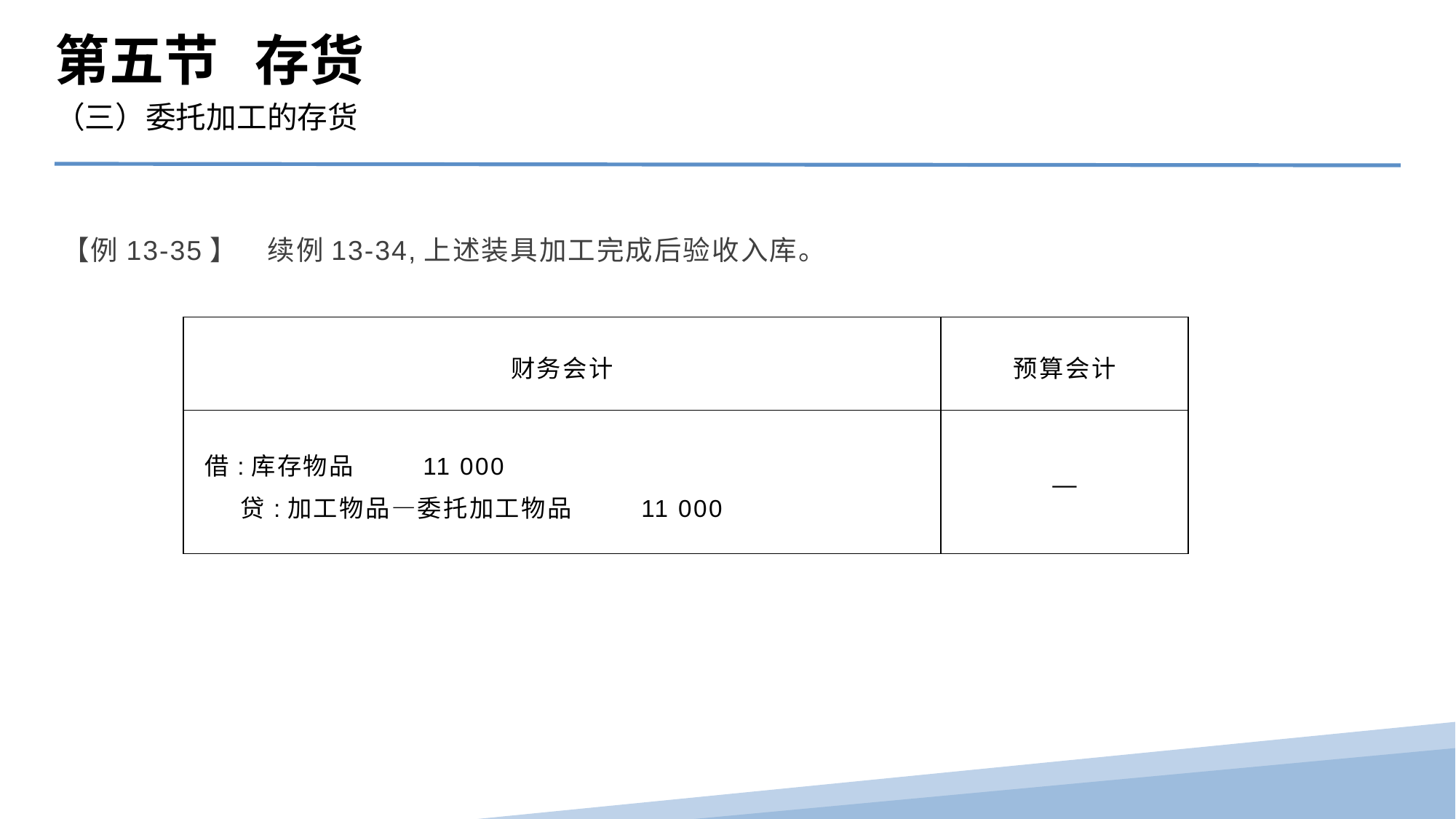

第五节   存货
（三）委托加工的存货
【例13-35】　续例13-34,上述装具加工完成后验收入库。
| 财务会计 | 预算会计 |
| --- | --- |
| 借:库存物品 11 000 贷:加工物品—委托加工物品 11 000 | — |